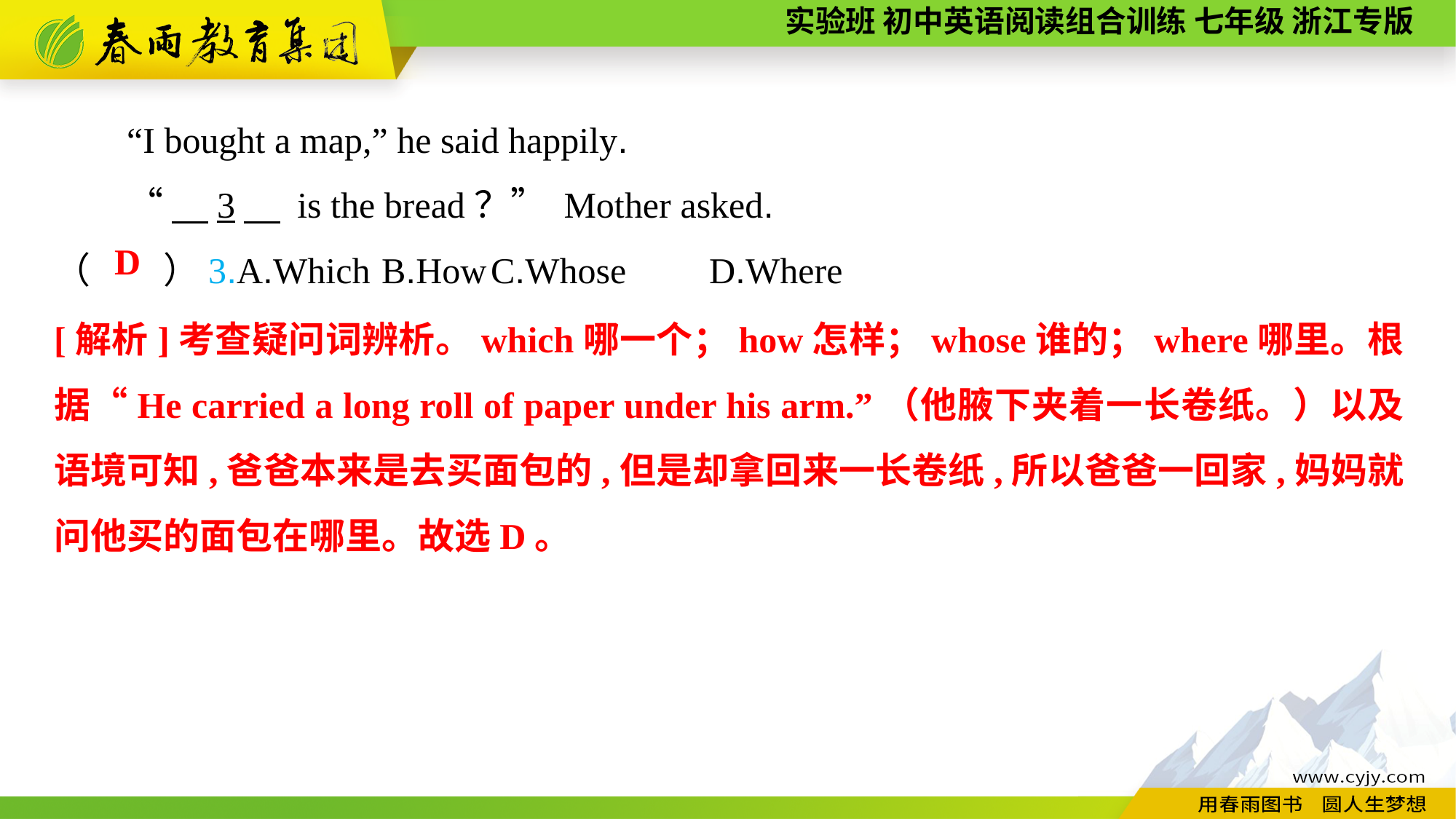

“I bought a map,” he said happily.
“　3　 is the bread？” Mother asked.
（　　）3.A.Which	B.How	C.Whose	D.Where
D
[解析]考查疑问词辨析。which哪一个；how怎样；whose谁的；where哪里。根据“He carried a long roll of paper under his arm.”（他腋下夹着一长卷纸。）以及语境可知,爸爸本来是去买面包的,但是却拿回来一长卷纸,所以爸爸一回家,妈妈就问他买的面包在哪里。故选D。